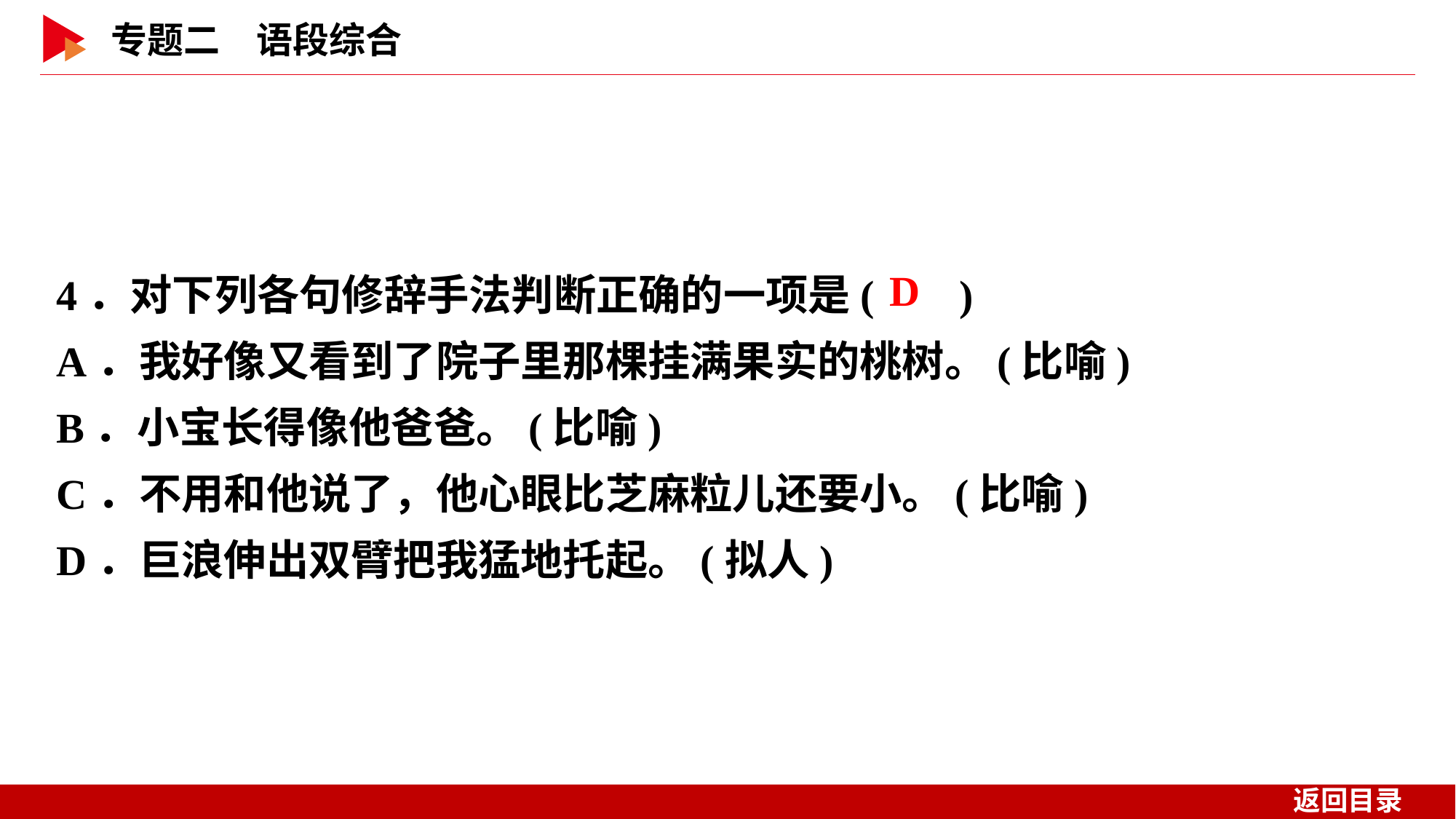

4．对下列各句修辞手法判断正确的一项是(        )
A．我好像又看到了院子里那棵挂满果实的桃树。(比喻)
B．小宝长得像他爸爸。(比喻)
C．不用和他说了，他心眼比芝麻粒儿还要小。(比喻)
D．巨浪伸出双臂把我猛地托起。(拟人)
   D